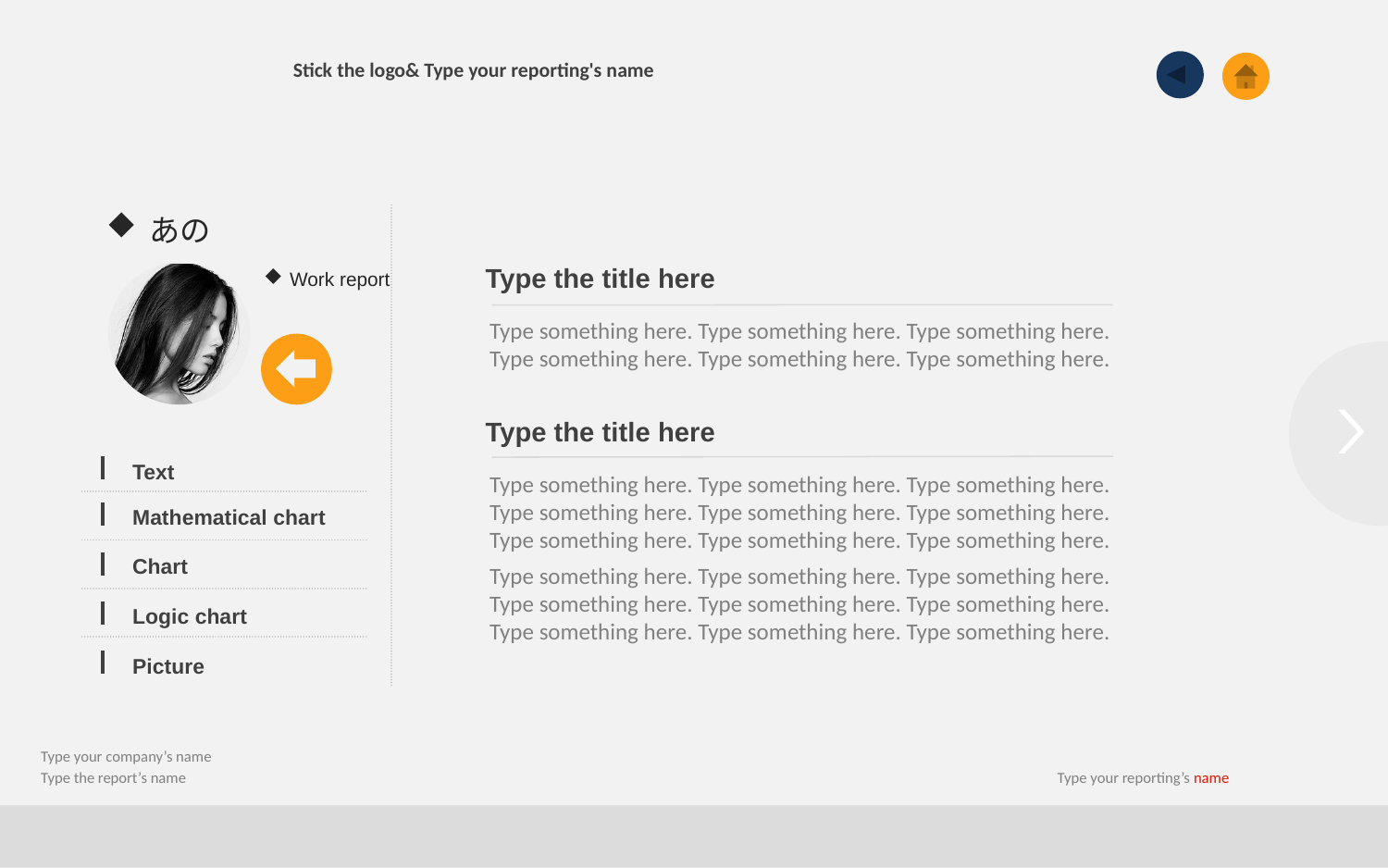

Stick the logo& Type your reporting's name

あの_。

Type the title here
Work report

Type something here. Type something here. Type something here. Type something here. Type something here. Type something here.

Type the title here

Text
Type something here. Type something here. Type something here. Type something here. Type something here. Type something here.
Type something here. Type something here. Type something here.
Mathematical chart
Chart
Type something here. Type something here. Type something here. Type something here. Type something here. Type something here.
Type something here. Type something here. Type something here.
Logic chart
Picture